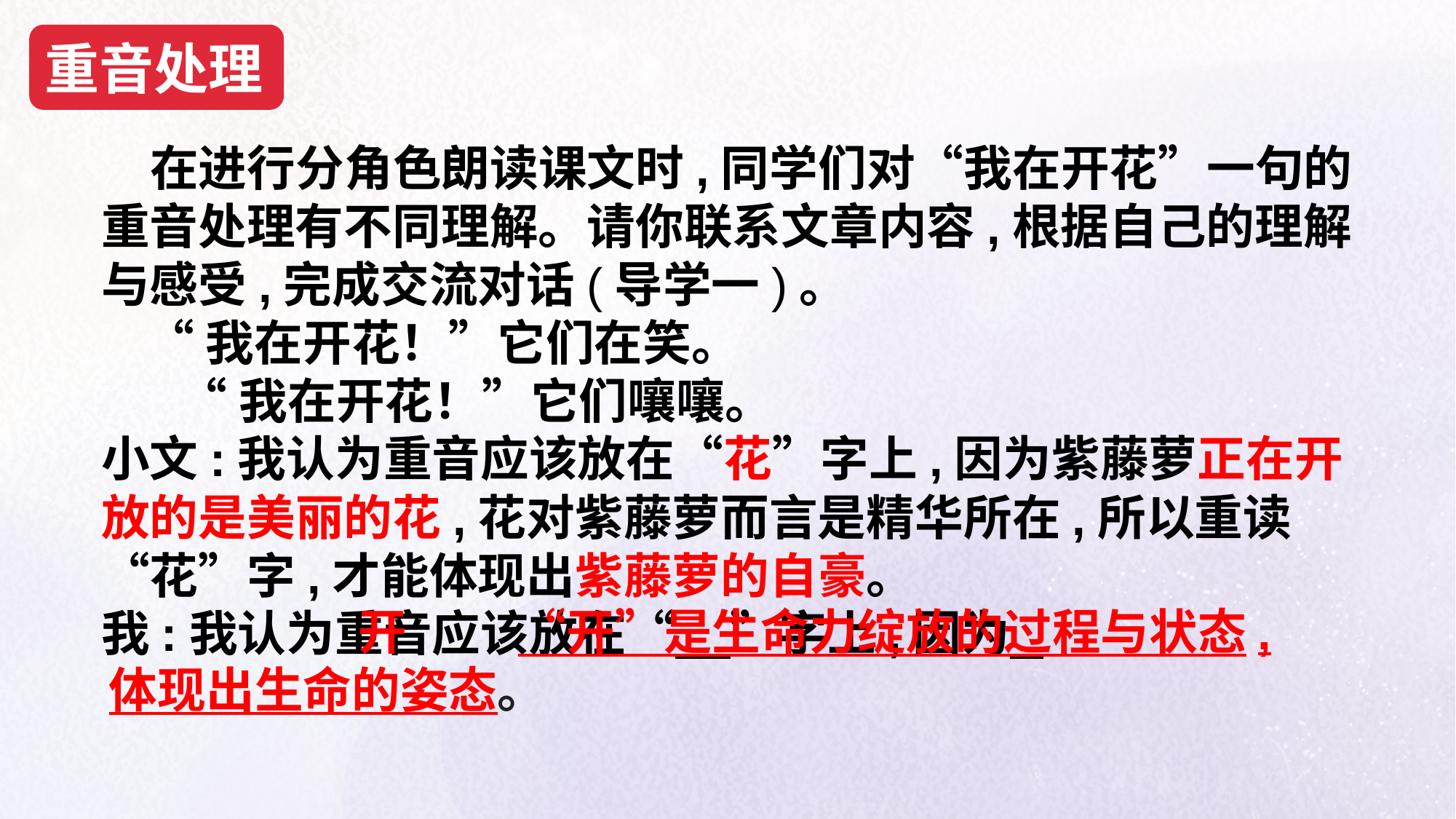

重音处理
    在进行分角色朗读课文时,同学们对“我在开花”一句的重音处理有不同理解。请你联系文章内容,根据自己的理解与感受,完成交流对话(导学一)。
    “我在开花！”它们在笑。
       “我在开花！”它们嚷嚷。
小文:我认为重音应该放在“花”字上,因为紫藤萝正在开放的是美丽的花,花对紫藤萝而言是精华所在,所以重读“花”字,才能体现出紫藤萝的自豪。
我:我认为重音应该放在“     ”字上,因为
                       开          “开”是生命力绽放的过程与状态,体现出生命的姿态。